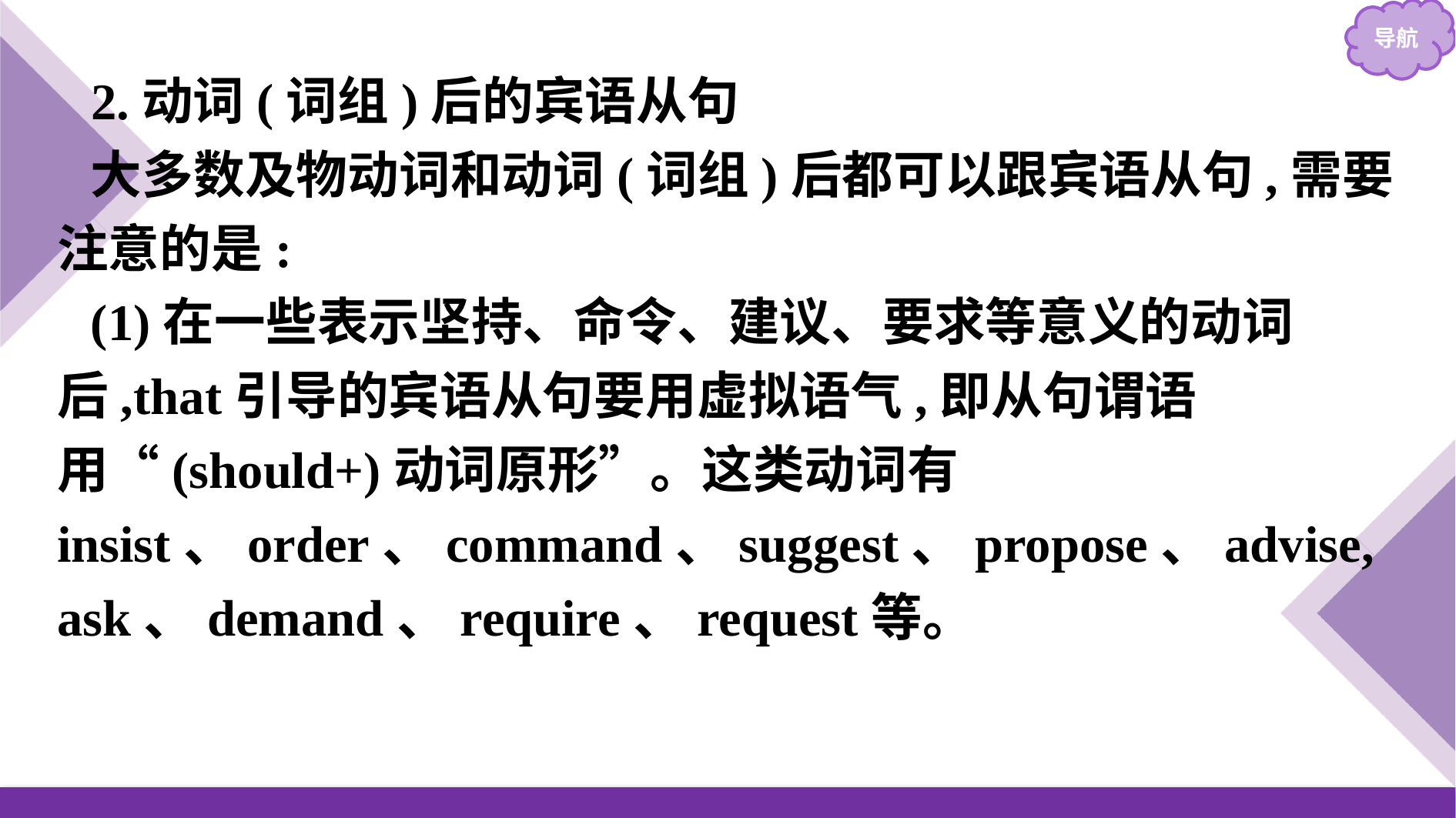

2.动词(词组)后的宾语从句
大多数及物动词和动词(词组)后都可以跟宾语从句,需要注意的是:
(1)在一些表示坚持、命令、建议、要求等意义的动词后,that引导的宾语从句要用虚拟语气,即从句谓语用“(should+)动词原形”。这类动词有insist、order、command、suggest、propose、advise,ask、demand、require、request等。